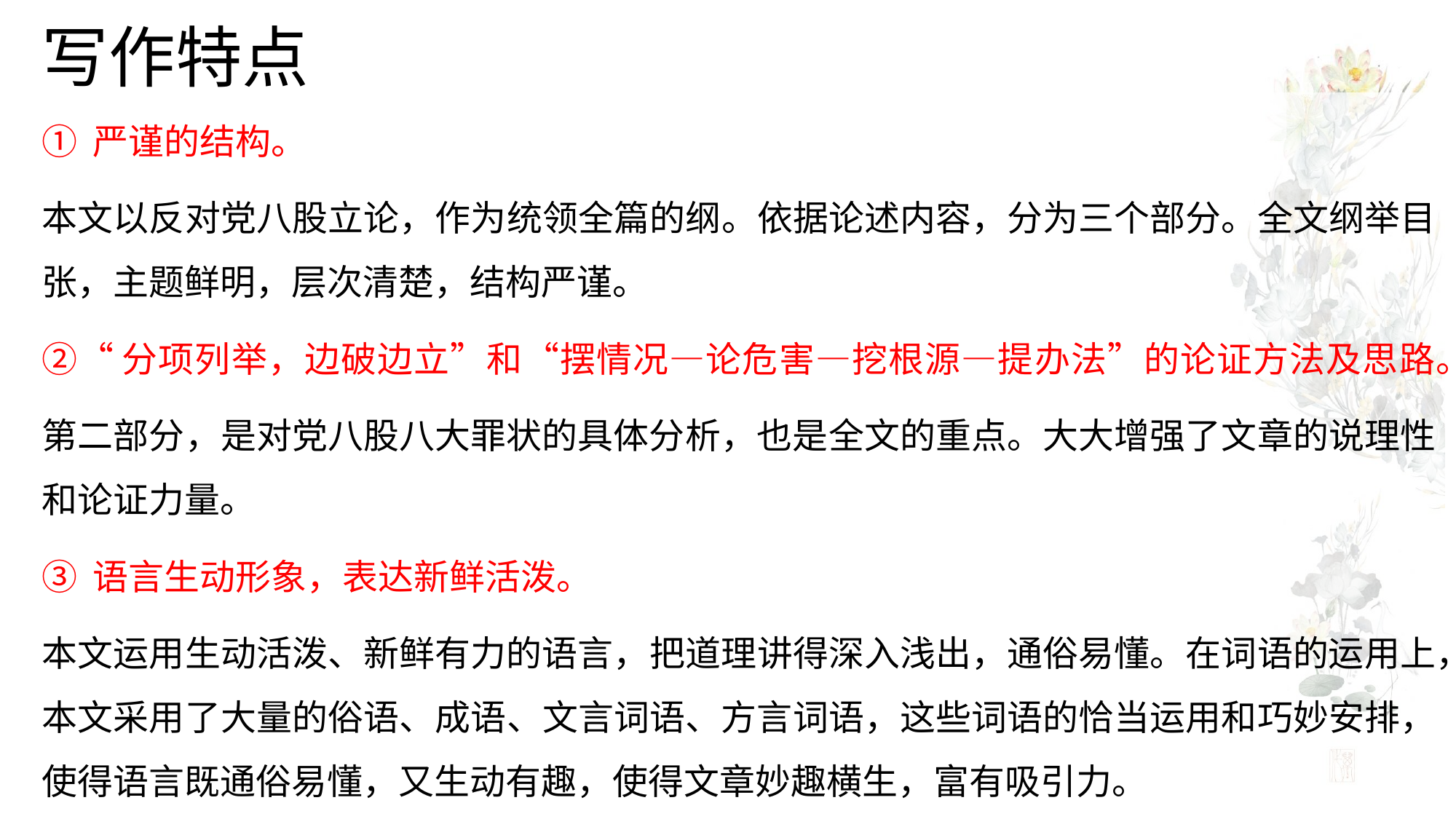

# 写作特点
① 严谨的结构。
本文以反对党八股立论，作为统领全篇的纲。依据论述内容，分为三个部分。全文纲举目张，主题鲜明，层次清楚，结构严谨。
②“分项列举，边破边立”和“摆情况—论危害—挖根源—提办法”的论证方法及思路。
第二部分，是对党八股八大罪状的具体分析，也是全文的重点。大大增强了文章的说理性和论证力量。
③ 语言生动形象，表达新鲜活泼。
本文运用生动活泼、新鲜有力的语言，把道理讲得深入浅出，通俗易懂。在词语的运用上，本文采用了大量的俗语、成语、文言词语、方言词语，这些词语的恰当运用和巧妙安排，使得语言既通俗易懂，又生动有趣，使得文章妙趣横生，富有吸引力。